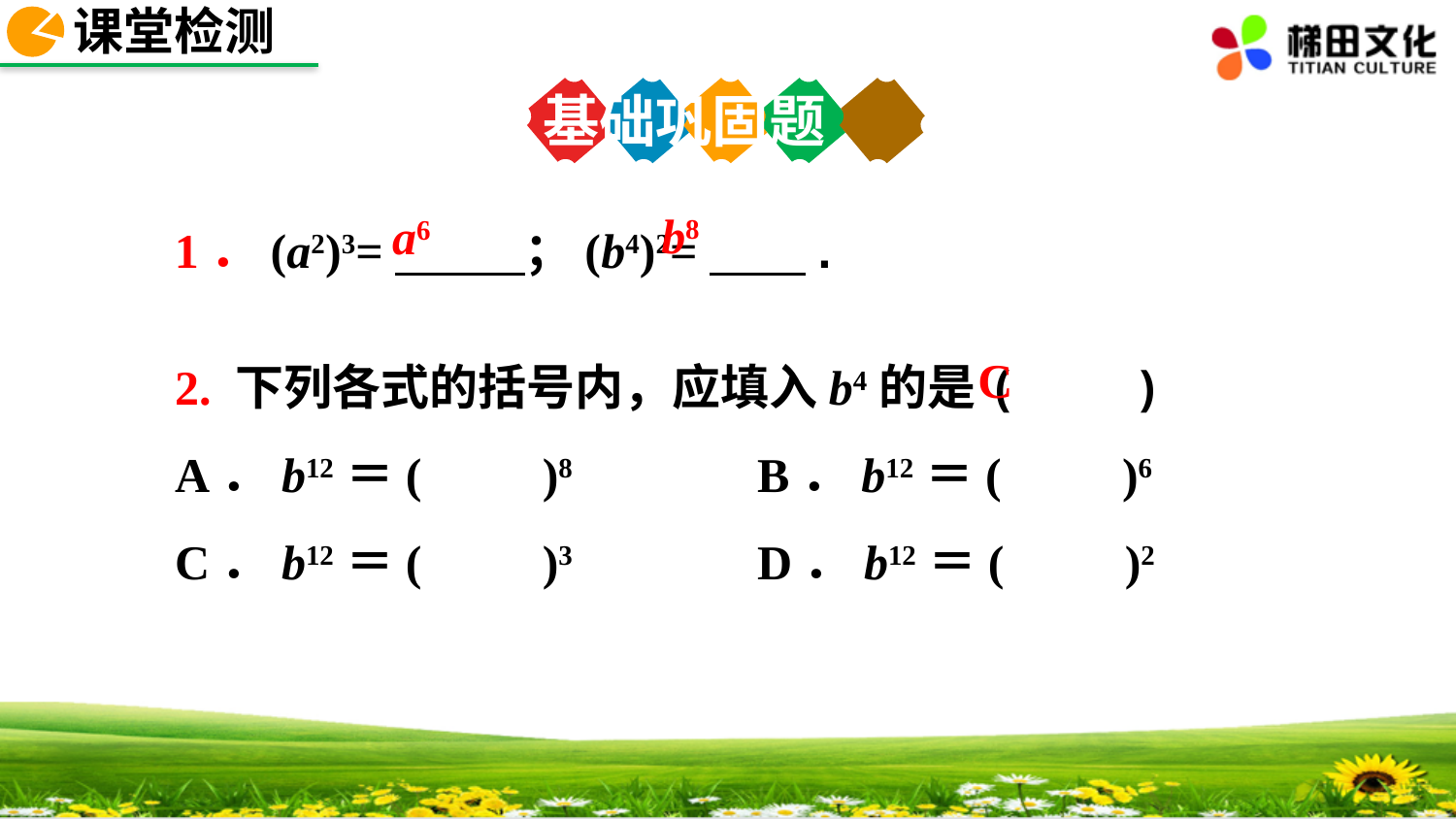

课堂检测

基础巩固题

1．(a2)3=　　   ；(b4)2=　　.

b8
a6
2. 下列各式的括号内，应填入b4的是(    )
A．b12＝(　　)8  		B．b12＝(　　)6
C．b12＝(　　)3  		D．b12＝(　　)2
C